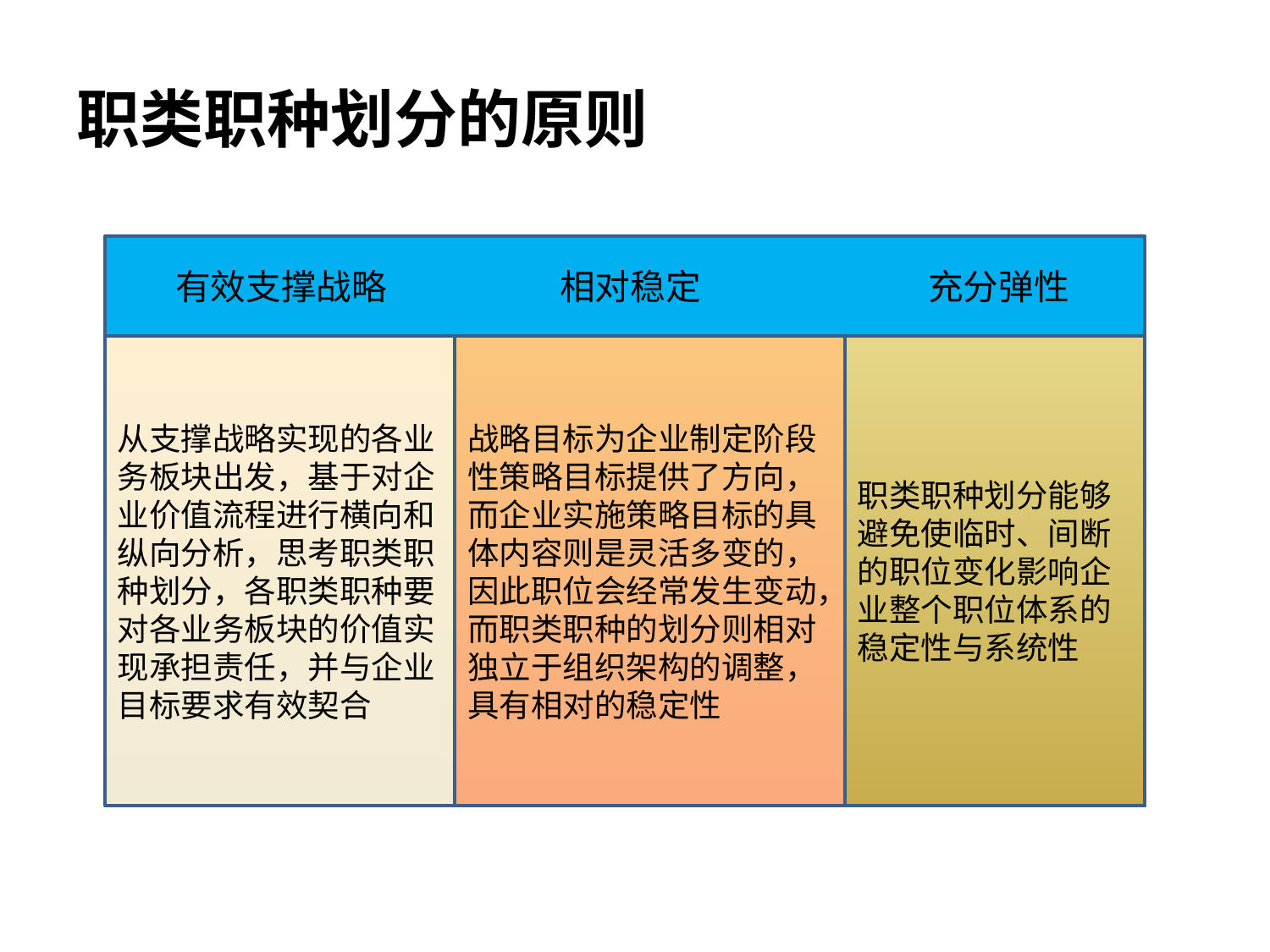

# 职类职种划分的原则

       有效支撑战略                      相对稳定                             充分弹性
从支撑战略实现的各业务板块出发，基于对企业价值流程进行横向和纵向分析，思考职类职种划分，各职类职种要对各业务板块的价值实现承担责任，并与企业目标要求有效契合
战略目标为企业制定阶段性策略目标提供了方向，而企业实施策略目标的具体内容则是灵活多变的，因此职位会经常发生变动，而职类职种的划分则相对独立于组织架构的调整，具有相对的稳定性
职类职种划分能够避免使临时、间断的职位变化影响企业整个职位体系的稳定性与系统性